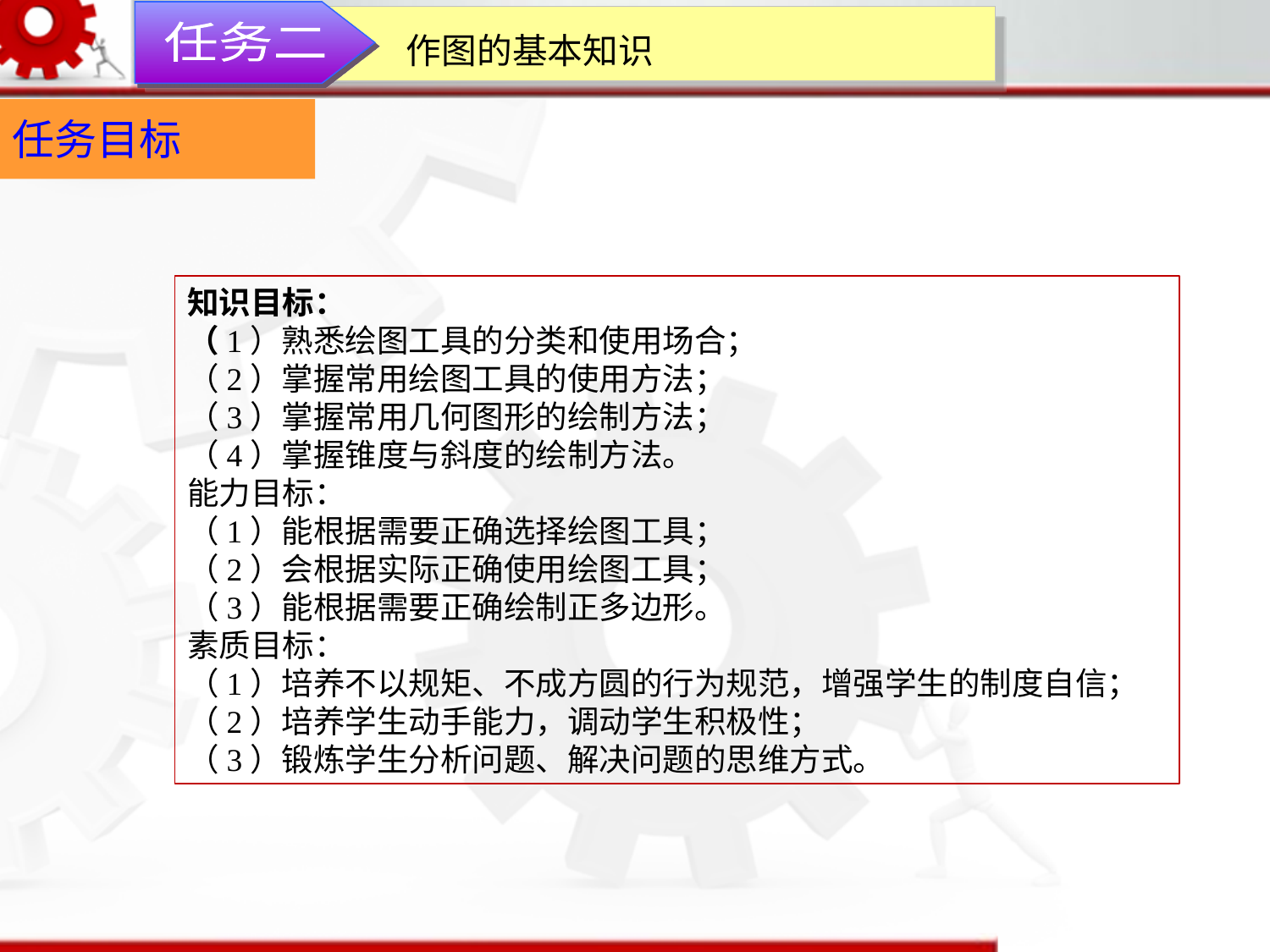

任务二
作图的基本知识
任务目标
知识目标：（1）熟悉绘图工具的分类和使用场合；（2）掌握常用绘图工具的使用方法；（3）掌握常用几何图形的绘制方法；（4）掌握锥度与斜度的绘制方法。能力目标：（1）能根据需要正确选择绘图工具；（2）会根据实际正确使用绘图工具；（3）能根据需要正确绘制正多边形。素质目标：（1）培养不以规矩、不成方圆的行为规范，增强学生的制度自信；（2）培养学生动手能力，调动学生积极性；（3）锻炼学生分析问题、解决问题的思维方式。